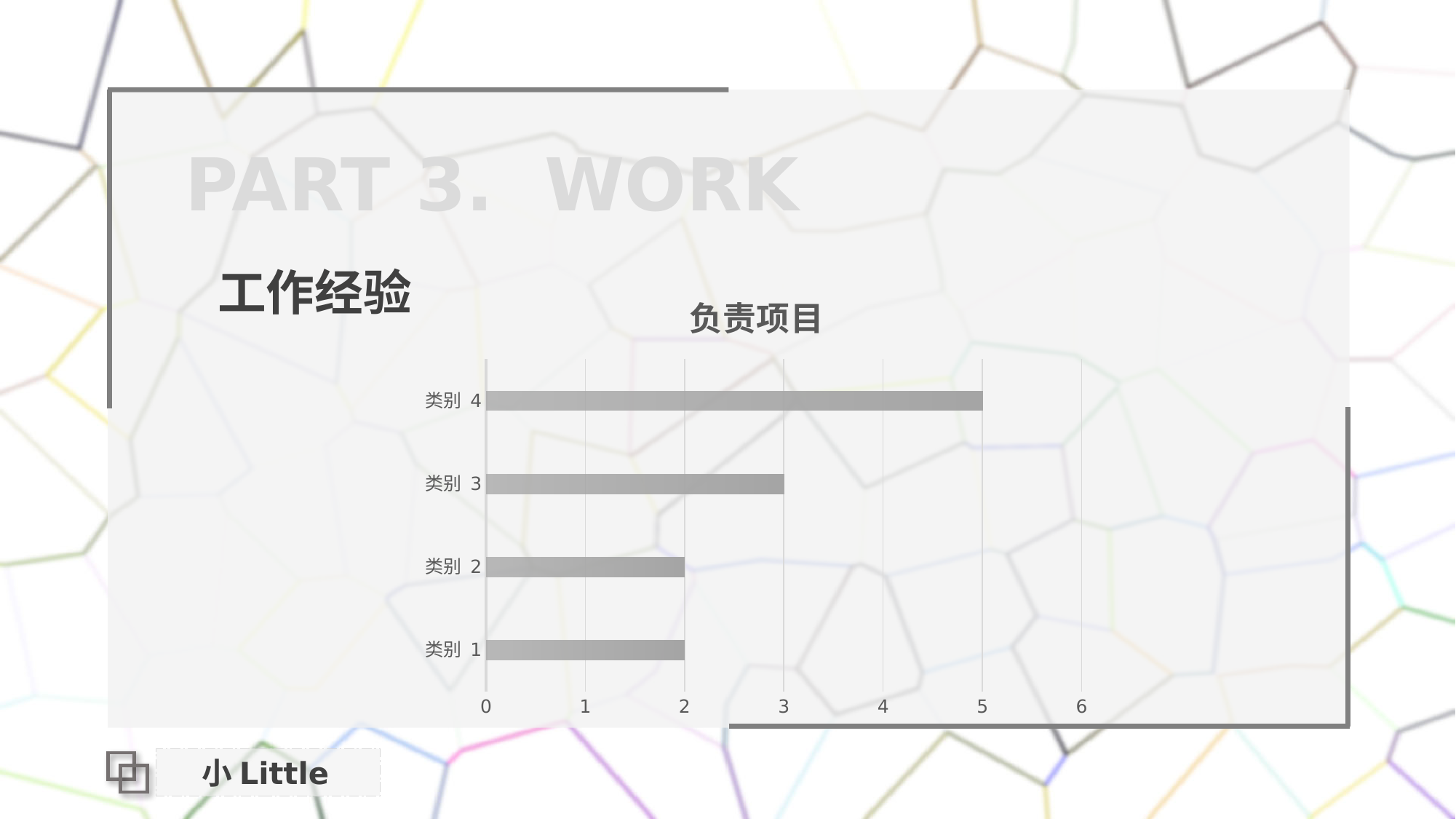

PART 3.  WORK
工作经验

### Chart: 负责项目

| Category | 系列 3 |
|---|---|
| 类别 1 | 2.0 |
| 类别 2 | 2.0 |
| 类别 3 | 3.0 |
| 类别 4 | 5.0 |